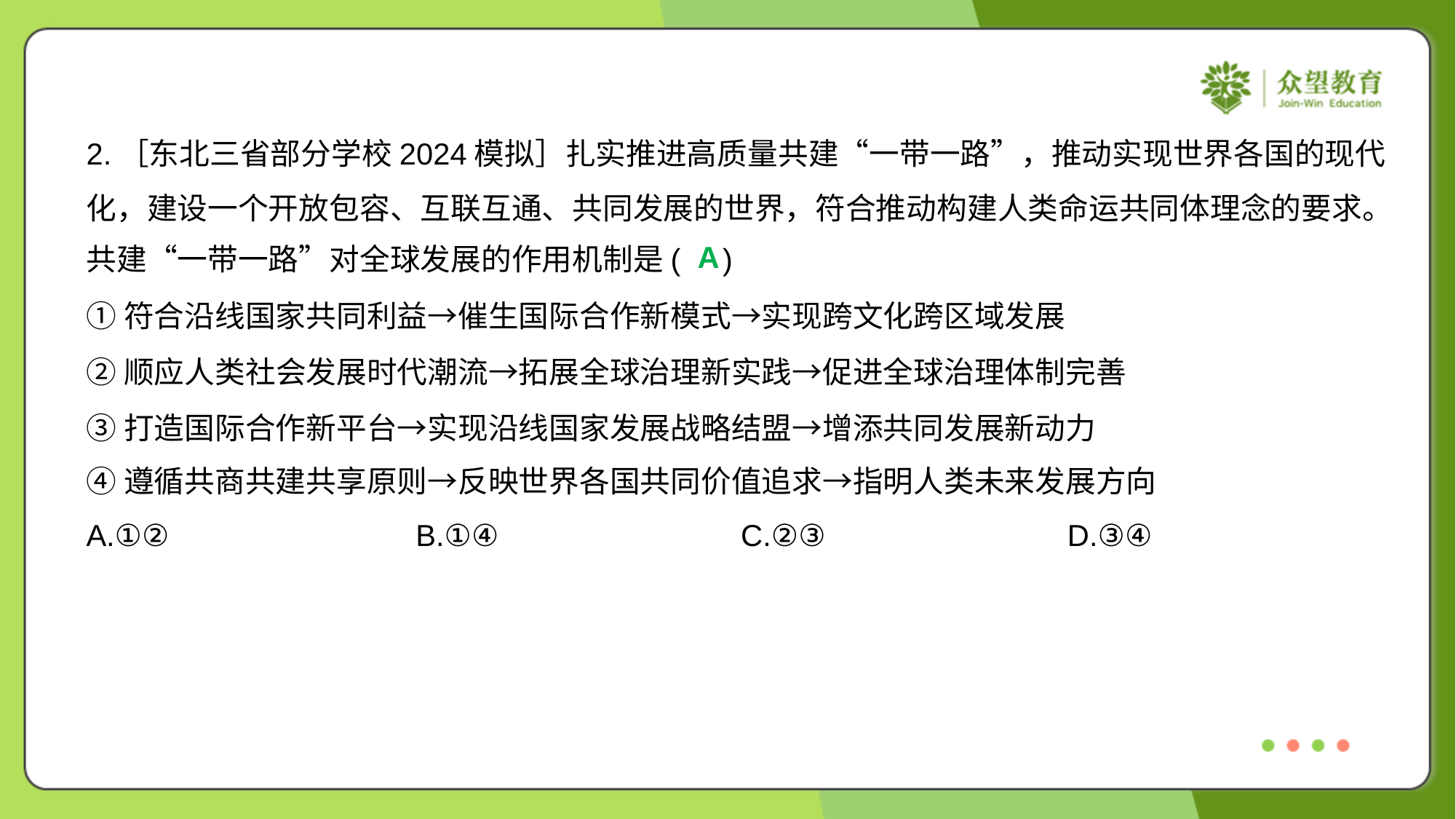

2.［东北三省部分学校2024模拟］扎实推进高质量共建“一带一路”，推动实现世界各国的现代
化，建设一个开放包容、互联互通、共同发展的世界，符合推动构建人类命运共同体理念的要求。
共建“一带一路”对全球发展的作用机制是(     )
A
①符合沿线国家共同利益→催生国际合作新模式→实现跨文化跨区域发展
②顺应人类社会发展时代潮流→拓展全球治理新实践→促进全球治理体制完善
③打造国际合作新平台→实现沿线国家发展战略结盟→增添共同发展新动力
④遵循共商共建共享原则→反映世界各国共同价值追求→指明人类未来发展方向
A.①②	B.①④	C.②③	D.③④